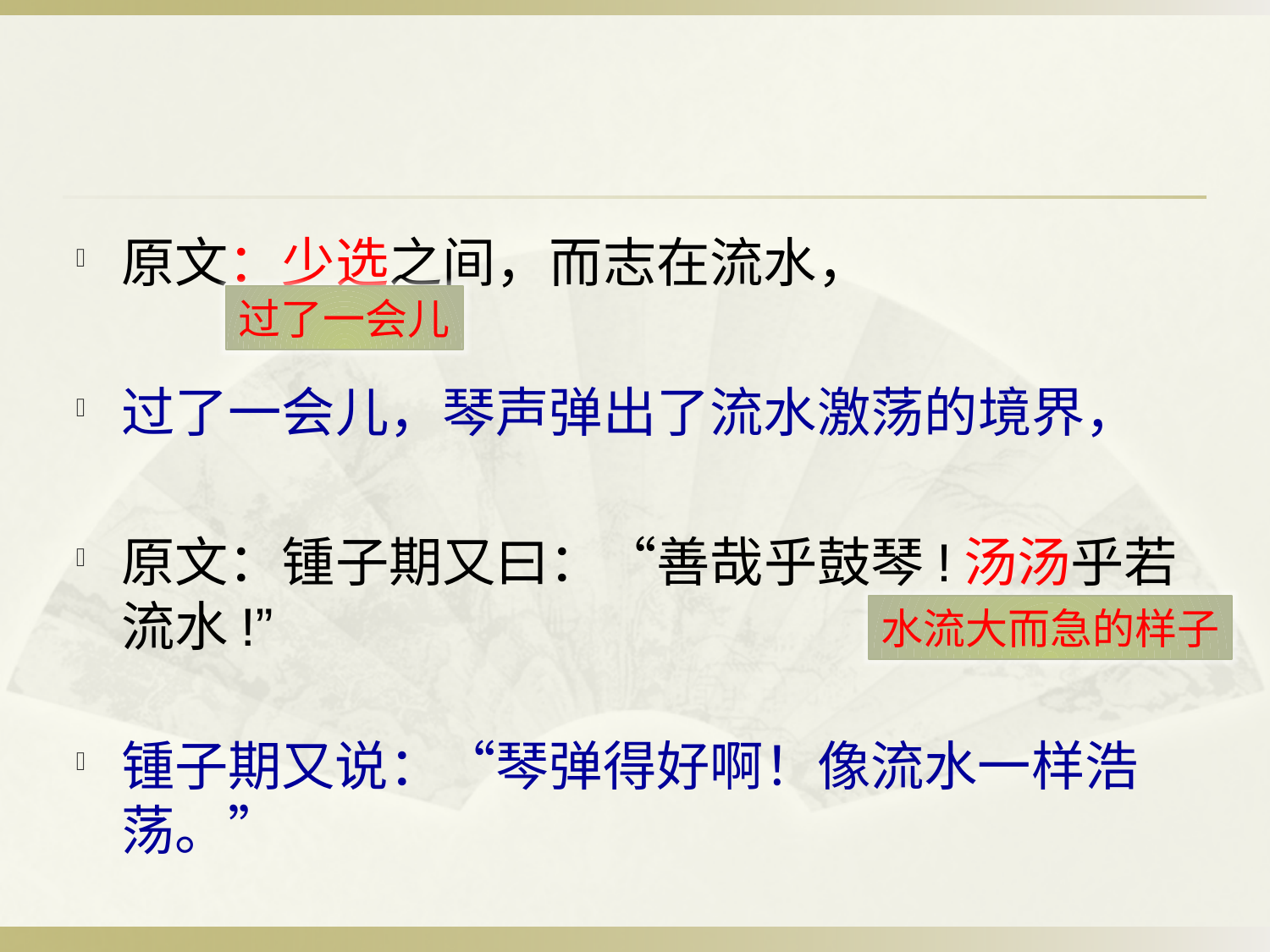

#
原文：少选之间，而志在流水，

过了一会儿，琴声弹出了流水激荡的境界，

原文：锺子期又曰：“善哉乎鼓琴!汤汤乎若流水!”
锺子期又说：“琴弹得好啊！像流水一样浩荡。”

过了一会儿
水流大而急的样子